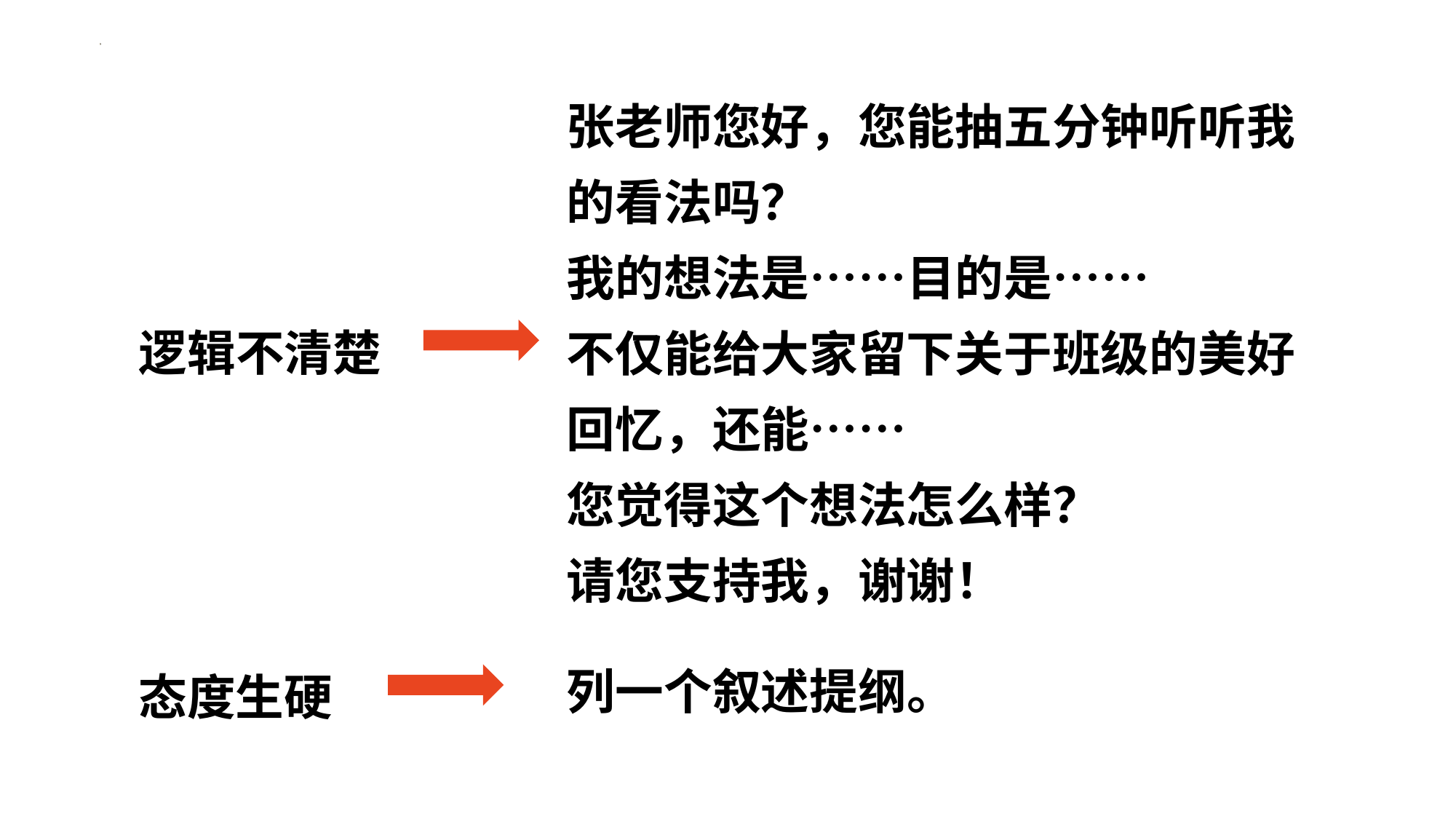

张老师您好，您能抽五分钟听听我的看法吗？
我的想法是……目的是……
不仅能给大家留下关于班级的美好回忆，还能……
您觉得这个想法怎么样？
请您支持我，谢谢！
逻辑不清楚

态度生硬
列一个叙述提纲。